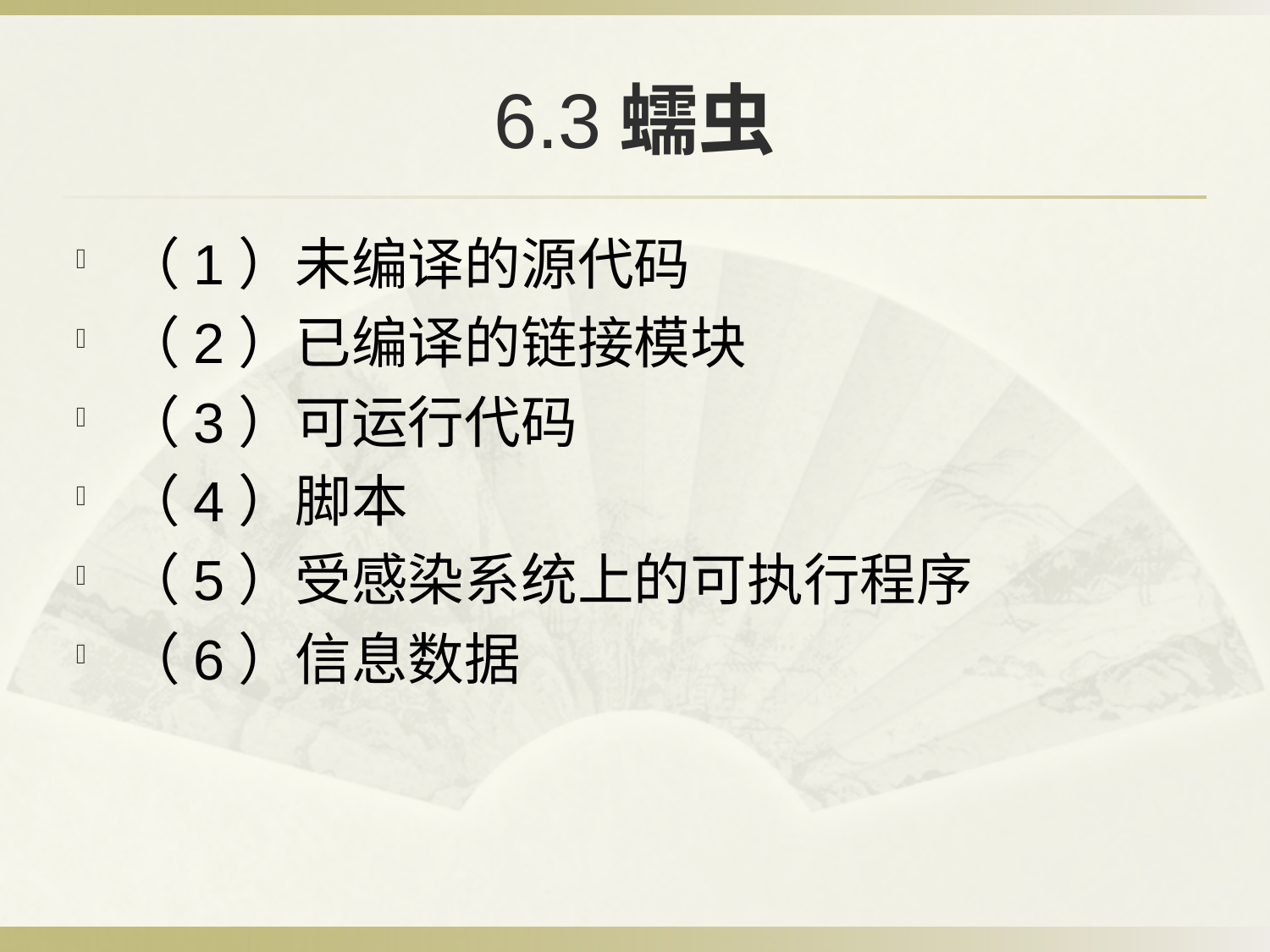

# 6.3蠕虫
（1）未编译的源代码
（2）已编译的链接模块
（3）可运行代码
（4）脚本
（5）受感染系统上的可执行程序
（6）信息数据